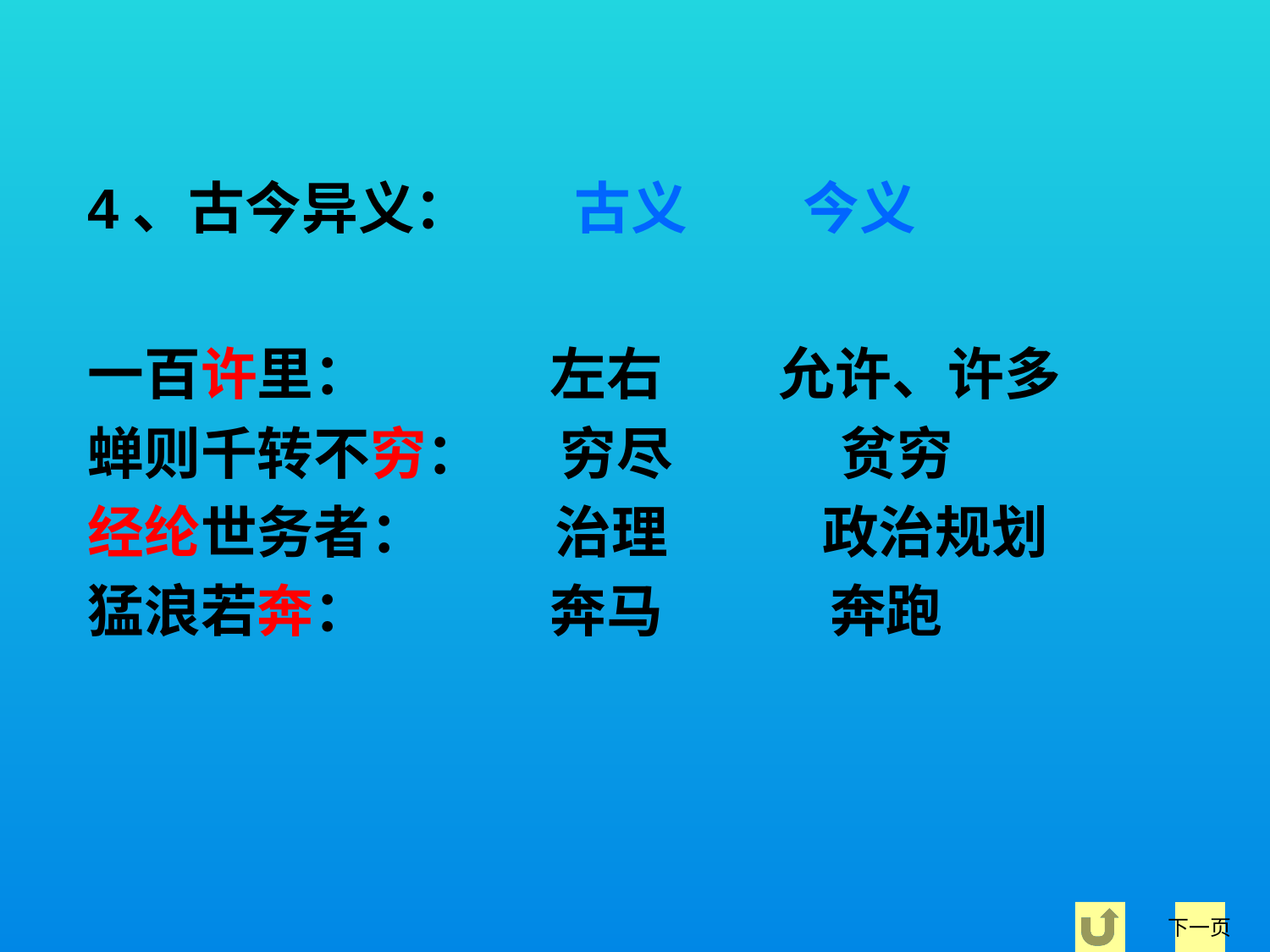

4、古今异义：        古义         今义

一百许里：              左右         允许、许多
蝉则千转不穷：      穷尽             贫穷
经纶世务者：          治理            政治规划
猛浪若奔：              奔马             奔跑

下一页